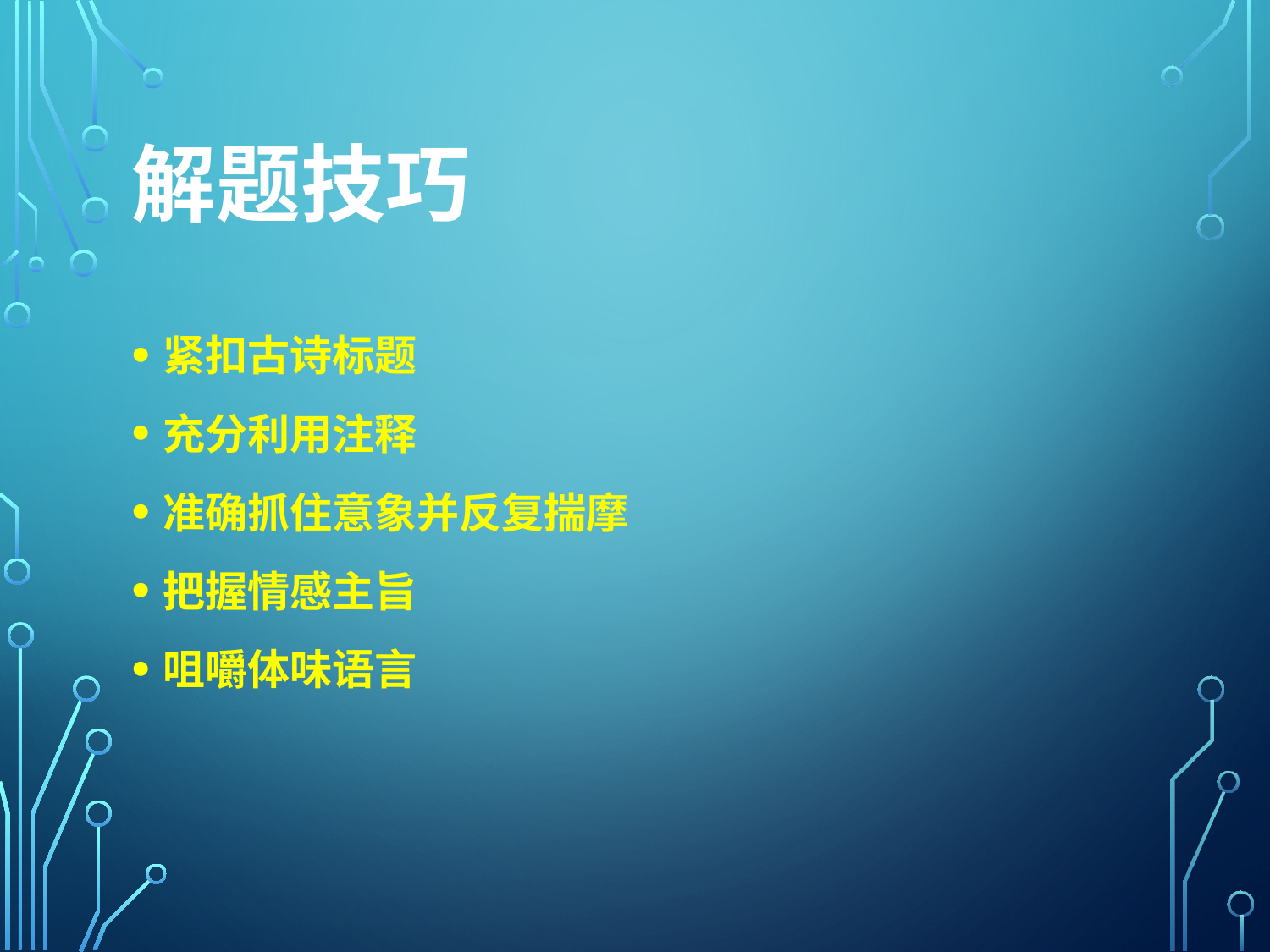

# 解题技巧
紧扣古诗标题
充分利用注释
准确抓住意象并反复揣摩
把握情感主旨
咀嚼体味语言